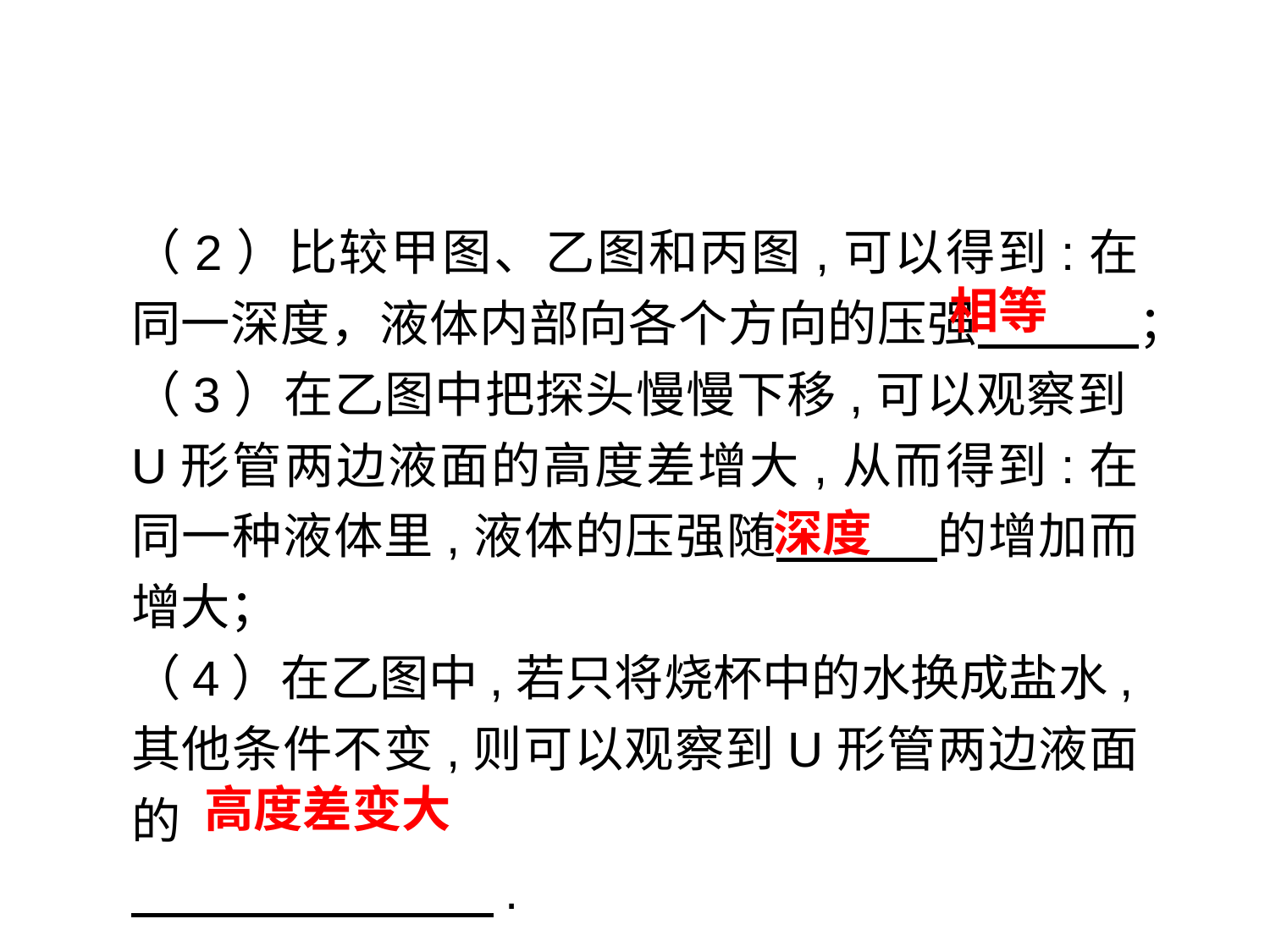

（2）比较甲图、乙图和丙图,可以得到:在同一深度，液体内部向各个方向的压强　　　 ；
（3）在乙图中把探头慢慢下移,可以观察到U形管两边液面的高度差增大,从而得到:在同一种液体里,液体的压强随             的增加而增大；
（4）在乙图中,若只将烧杯中的水换成盐水,其他条件不变,则可以观察到U形管两边液面的
　　　　　　      .
相等
深度
高度差变大